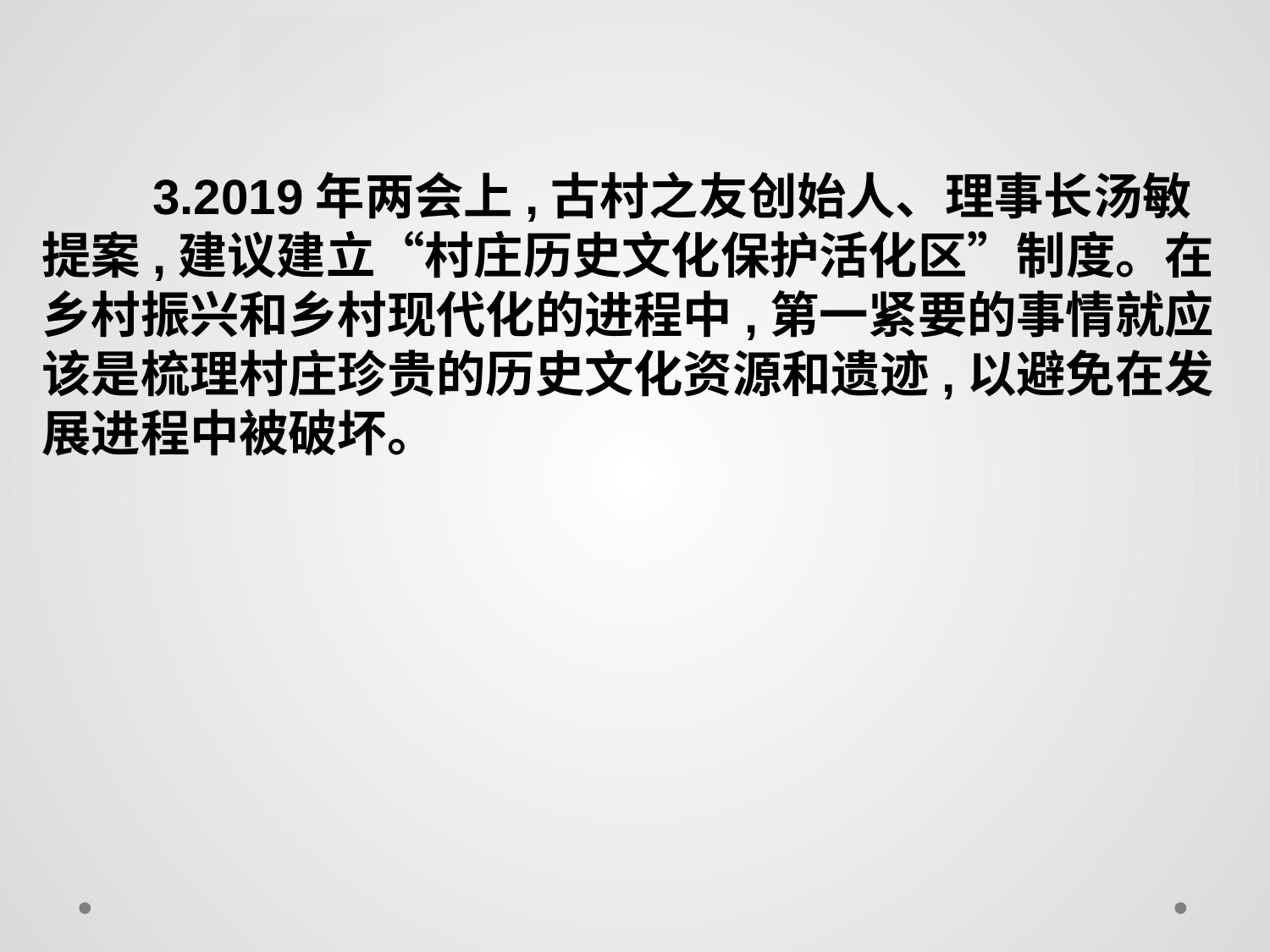

3.2019年两会上,古村之友创始人、理事长汤敏提案,建议建立“村庄历史文化保护活化区”制度。在乡村振兴和乡村现代化的进程中,第一紧要的事情就应该是梳理村庄珍贵的历史文化资源和遗迹,以避免在发展进程中被破坏。